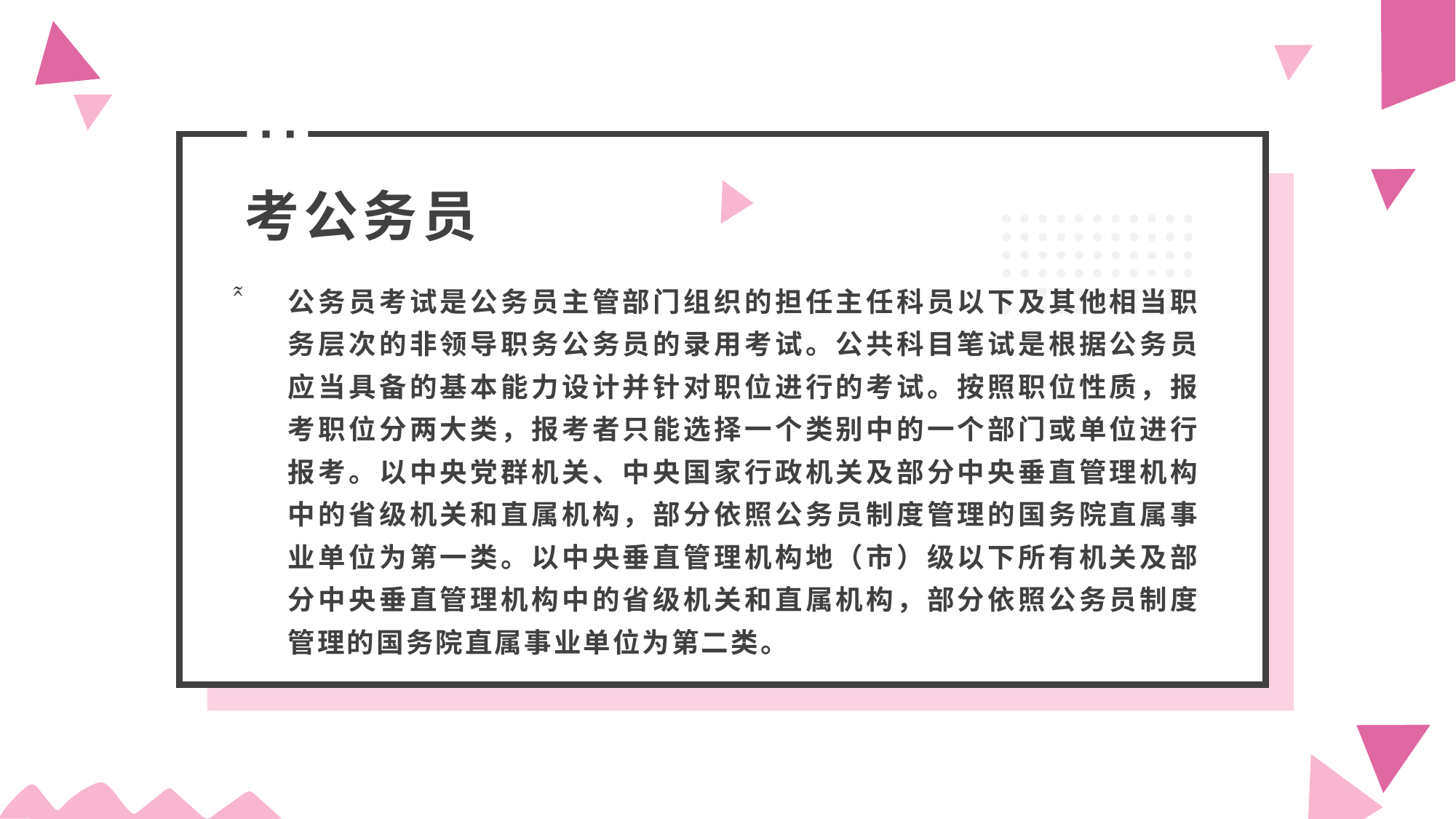

考公务员

公务员考试是公务员主管部门组织的担任主任科员以下及其他相当职务层次的非领导职务公务员的录用考试。公共科目笔试是根据公务员应当具备的基本能力设计并针对职位进行的考试。按照职位性质，报考职位分两大类，报考者只能选择一个类别中的一个部门或单位进行报考。以中央党群机关、中央国家行政机关及部分中央垂直管理机构中的省级机关和直属机构，部分依照公务员制度管理的国务院直属事业单位为第一类。以中央垂直管理机构地（市）级以下所有机关及部分中央垂直管理机构中的省级机关和直属机构，部分依照公务员制度管理的国务院直属事业单位为第二类。